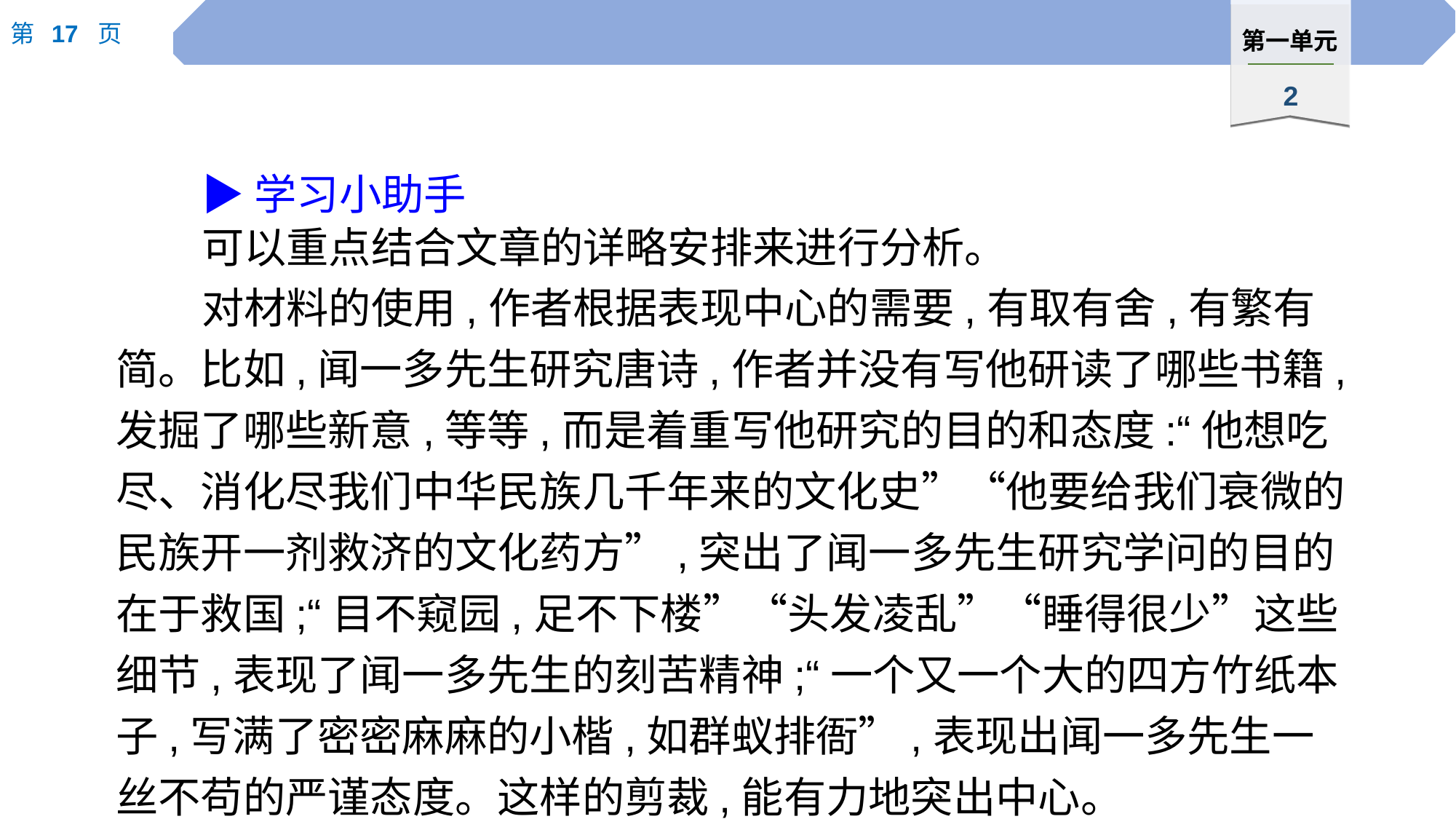

▶学习小助手
可以重点结合文章的详略安排来进行分析。
对材料的使用,作者根据表现中心的需要,有取有舍,有繁有简。比如,闻一多先生研究唐诗,作者并没有写他研读了哪些书籍,发掘了哪些新意,等等,而是着重写他研究的目的和态度:“他想吃尽、消化尽我们中华民族几千年来的文化史”“他要给我们衰微的民族开一剂救济的文化药方”,突出了闻一多先生研究学问的目的在于救国;“目不窥园,足不下楼”“头发凌乱”“睡得很少”这些细节,表现了闻一多先生的刻苦精神;“一个又一个大的四方竹纸本子,写满了密密麻麻的小楷,如群蚁排衙”,表现出闻一多先生一丝不苟的严谨态度。这样的剪裁,能有力地突出中心。